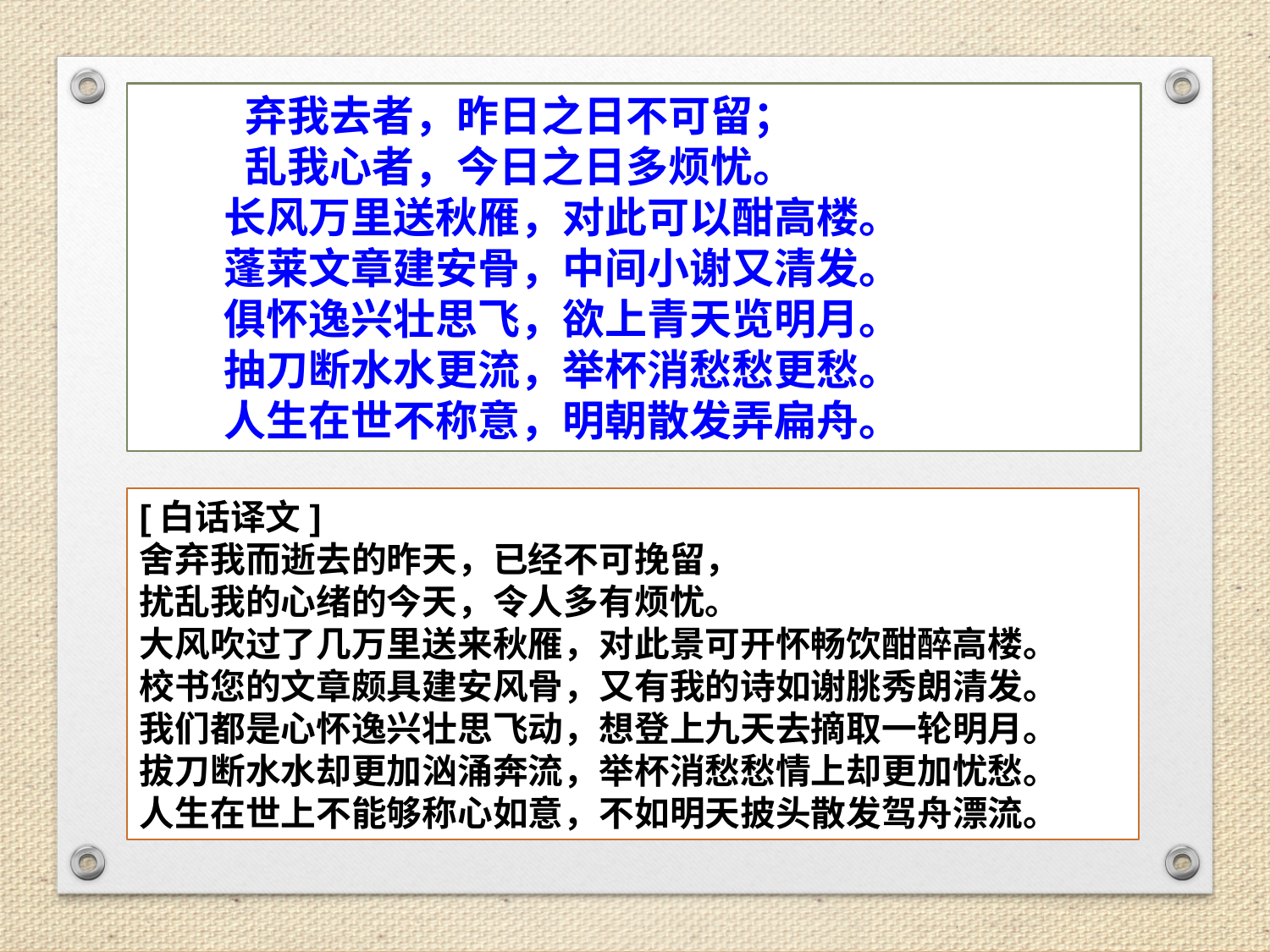

弃我去者，昨日之日不可留；
          乱我心者，今日之日多烦忧。
　　长风万里送秋雁，对此可以酣高楼。
　　蓬莱文章建安骨，中间小谢又清发。
　　俱怀逸兴壮思飞，欲上青天览明月。
　　抽刀断水水更流，举杯消愁愁更愁。
　　人生在世不称意，明朝散发弄扁舟。
[白话译文]
舍弃我而逝去的昨天，已经不可挽留，
扰乱我的心绪的今天，令人多有烦忧。
大风吹过了几万里送来秋雁，对此景可开怀畅饮酣醉高楼。
校书您的文章颇具建安风骨，又有我的诗如谢朓秀朗清发。
我们都是心怀逸兴壮思飞动，想登上九天去摘取一轮明月。
拔刀断水水却更加汹涌奔流，举杯消愁愁情上却更加忧愁。
人生在世上不能够称心如意，不如明天披头散发驾舟漂流。